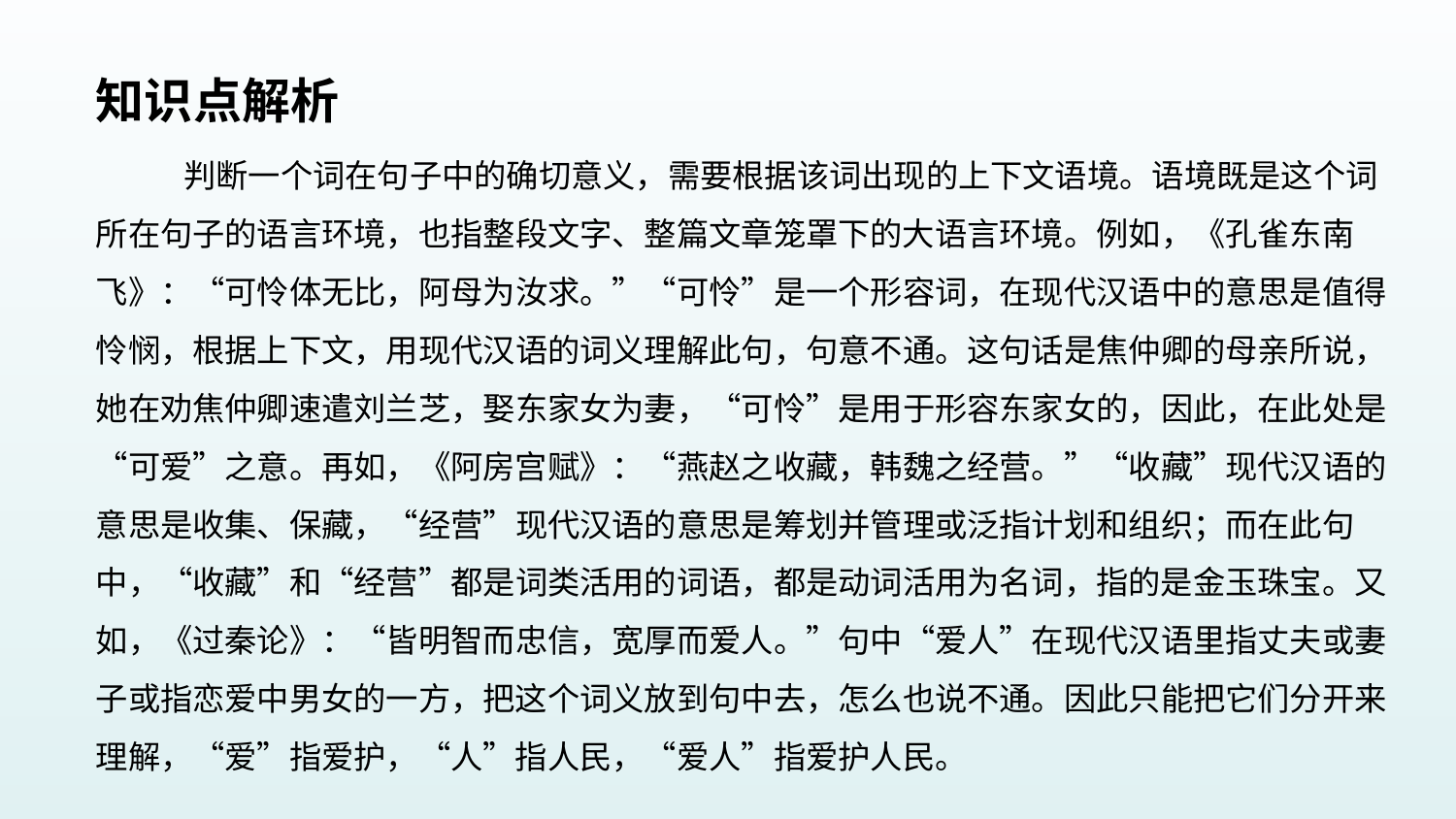

知识点解析
 判断一个词在句子中的确切意义，需要根据该词出现的上下文语境。语境既是这个词所在句子的语言环境，也指整段文字、整篇文章笼罩下的大语言环境。例如，《孔雀东南飞》：“可怜体无比，阿母为汝求。”“可怜”是一个形容词，在现代汉语中的意思是值得怜悯，根据上下文，用现代汉语的词义理解此句，句意不通。这句话是焦仲卿的母亲所说，她在劝焦仲卿速遣刘兰芝，娶东家女为妻，“可怜”是用于形容东家女的，因此，在此处是“可爱”之意。再如，《阿房宫赋》：“燕赵之收藏，韩魏之经营。”“收藏”现代汉语的意思是收集、保藏，“经营”现代汉语的意思是筹划并管理或泛指计划和组织；而在此句中，“收藏”和“经营”都是词类活用的词语，都是动词活用为名词，指的是金玉珠宝。又如，《过秦论》：“皆明智而忠信，宽厚而爱人。”句中“爱人”在现代汉语里指丈夫或妻子或指恋爱中男女的一方，把这个词义放到句中去，怎么也说不通。因此只能把它们分开来理解，“爱”指爱护，“人”指人民，“爱人”指爱护人民。